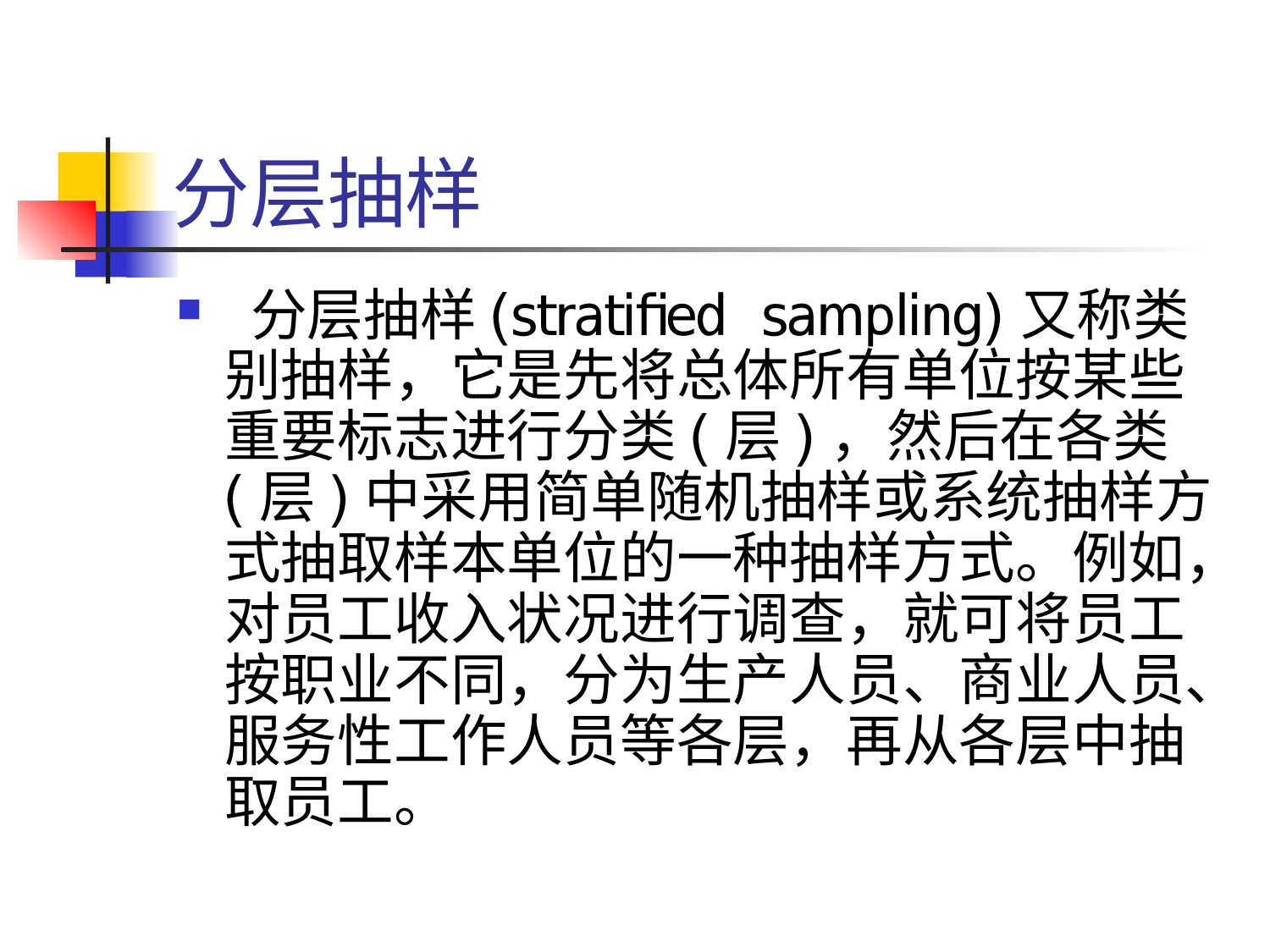

# 分层抽样
 分层抽样(stratified  sampling)又称类别抽样，它是先将总体所有单位按某些重要标志进行分类(层)，然后在各类(层)中采用简单随机抽样或系统抽样方式抽取样本单位的一种抽样方式。例如，对员工收入状况进行调查，就可将员工按职业不同，分为生产人员、商业人员、服务性工作人员等各层，再从各层中抽取员工。